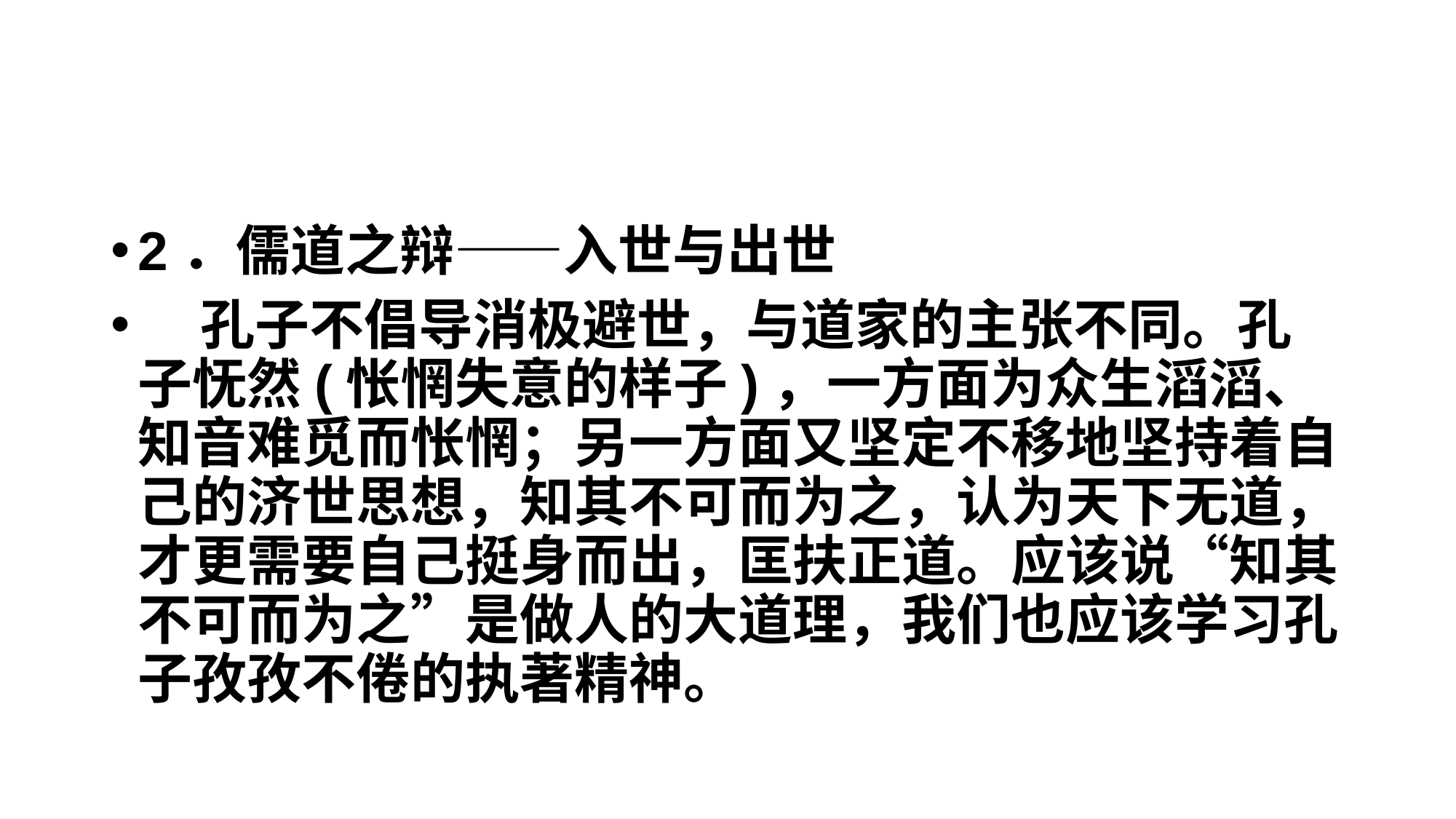

#
2．儒道之辩——入世与出世
    孔子不倡导消极避世，与道家的主张不同。孔子怃然(怅惘失意的样子)，一方面为众生滔滔、知音难觅而怅惘；另一方面又坚定不移地坚持着自己的济世思想，知其不可而为之，认为天下无道，才更需要自己挺身而出，匡扶正道。应该说“知其不可而为之”是做人的大道理，我们也应该学习孔子孜孜不倦的执著精神。